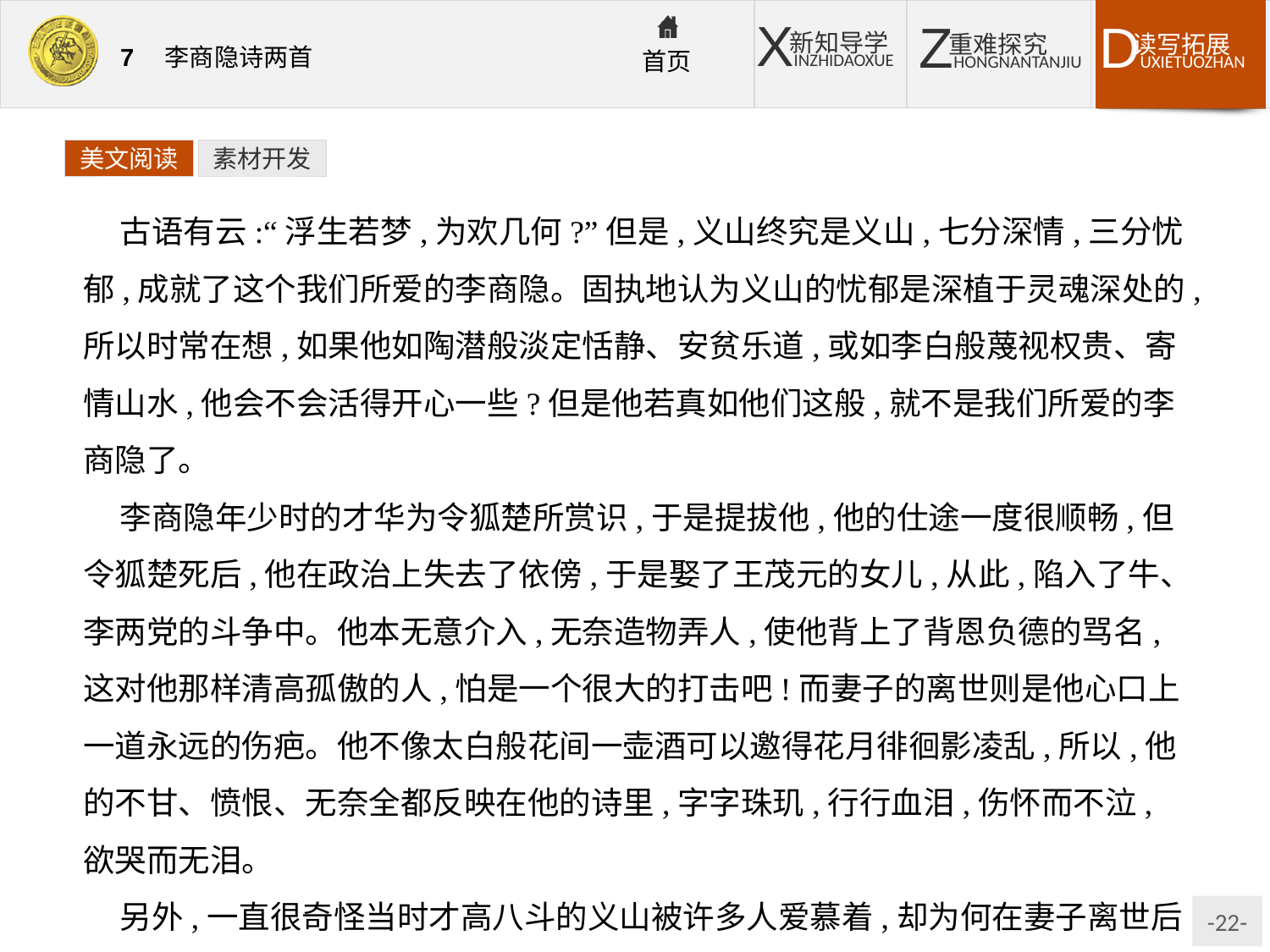

美文阅读
素材开发
古语有云:“浮生若梦,为欢几何?”但是,义山终究是义山,七分深情,三分忧郁,成就了这个我们所爱的李商隐。固执地认为义山的忧郁是深植于灵魂深处的,所以时常在想,如果他如陶潜般淡定恬静、安贫乐道,或如李白般蔑视权贵、寄情山水,他会不会活得开心一些?但是他若真如他们这般,就不是我们所爱的李商隐了。
李商隐年少时的才华为令狐楚所赏识,于是提拔他,他的仕途一度很顺畅,但令狐楚死后,他在政治上失去了依傍,于是娶了王茂元的女儿,从此,陷入了牛、李两党的斗争中。他本无意介入,无奈造物弄人,使他背上了背恩负德的骂名,这对他那样清高孤傲的人,怕是一个很大的打击吧!而妻子的离世则是他心口上一道永远的伤疤。他不像太白般花间一壶酒可以邀得花月徘徊影凌乱,所以,他的不甘、愤恨、无奈全都反映在他的诗里,字字珠玑,行行血泪,伤怀而不泣,欲哭而无泪。
另外,一直很奇怪当时才高八斗的义山被许多人爱慕着,却为何在妻子离世后一直没有再娶。原来深情的人也最为痴情啊!